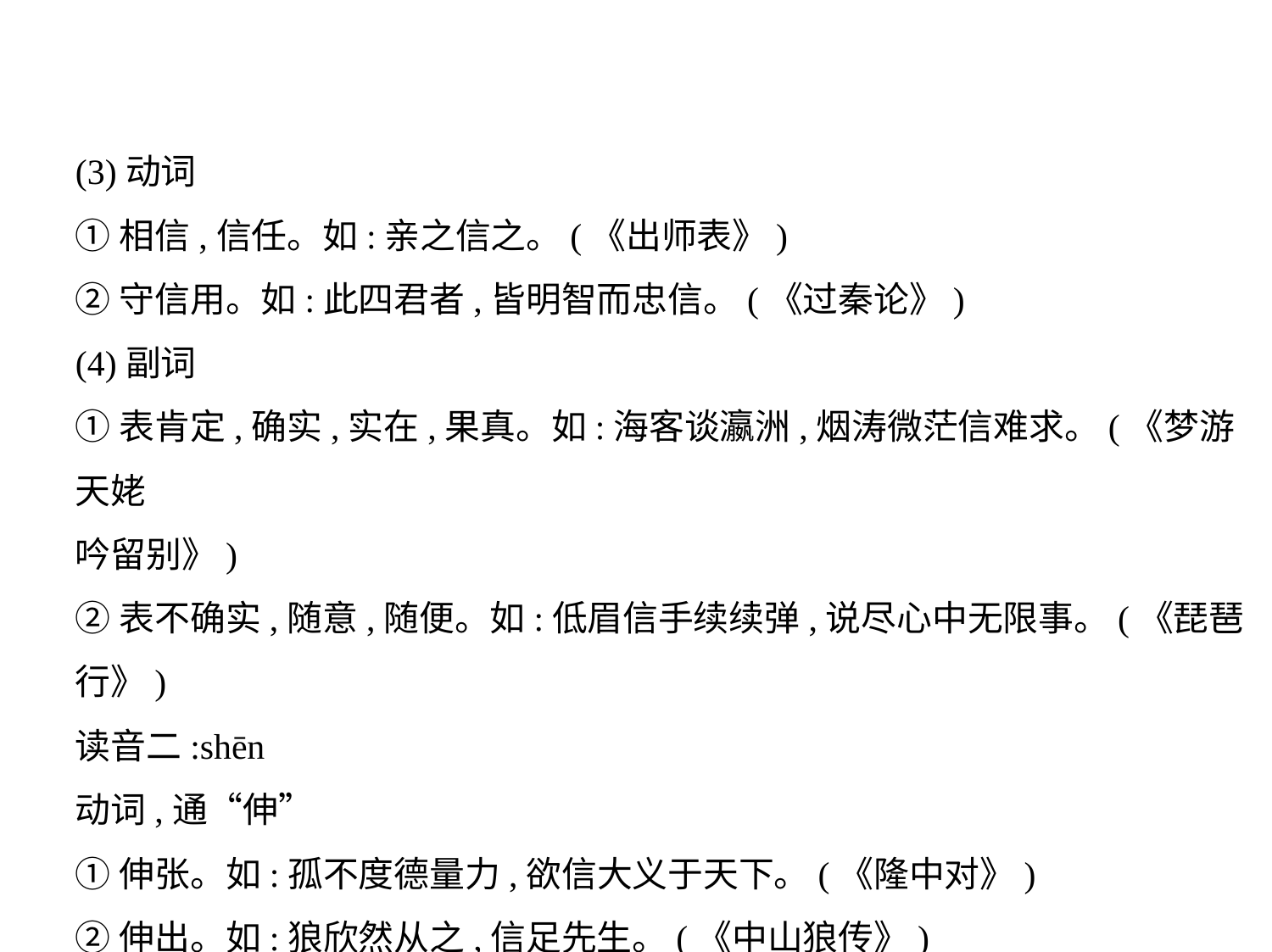

(3)动词
①相信,信任。如:亲之信之。(《出师表》)
②守信用。如:此四君者,皆明智而忠信。(《过秦论》)
(4)副词
①表肯定,确实,实在,果真。如:海客谈瀛洲,烟涛微茫信难求。(《梦游天姥
吟留别》)
②表不确实,随意,随便。如:低眉信手续续弹,说尽心中无限事。(《琵琶
行》)
读音二:shēn
动词,通“伸”
①伸张。如:孤不度德量力,欲信大义于天下。(《隆中对》)
②伸出。如:狼欣然从之,信足先生。(《中山狼传》)